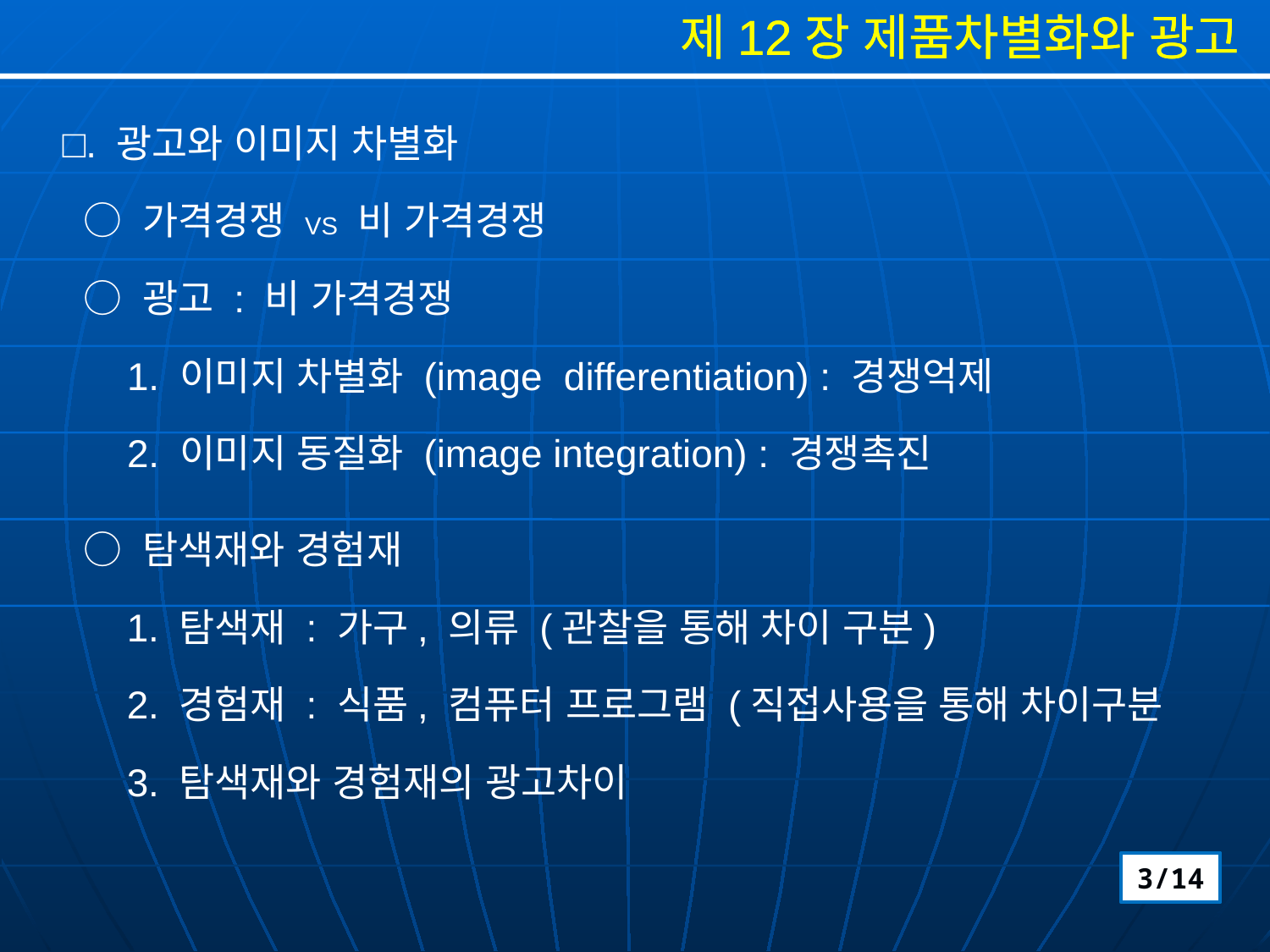

□. 광고와 이미지 차별화
  ○ 가격경쟁 VS 비 가격경쟁
  ○ 광고 : 비 가격경쟁
      1. 이미지 차별화 (image  differentiation) : 경쟁억제
      2. 이미지 동질화 (image integration) : 경쟁촉진

  ○ 탐색재와 경험재
      1. 탐색재 : 가구, 의류 (관찰을 통해 차이 구분)
      2. 경험재 : 식품, 컴퓨터 프로그램 (직접사용을 통해 차이구분
      3. 탐색재와 경험재의 광고차이

3/14